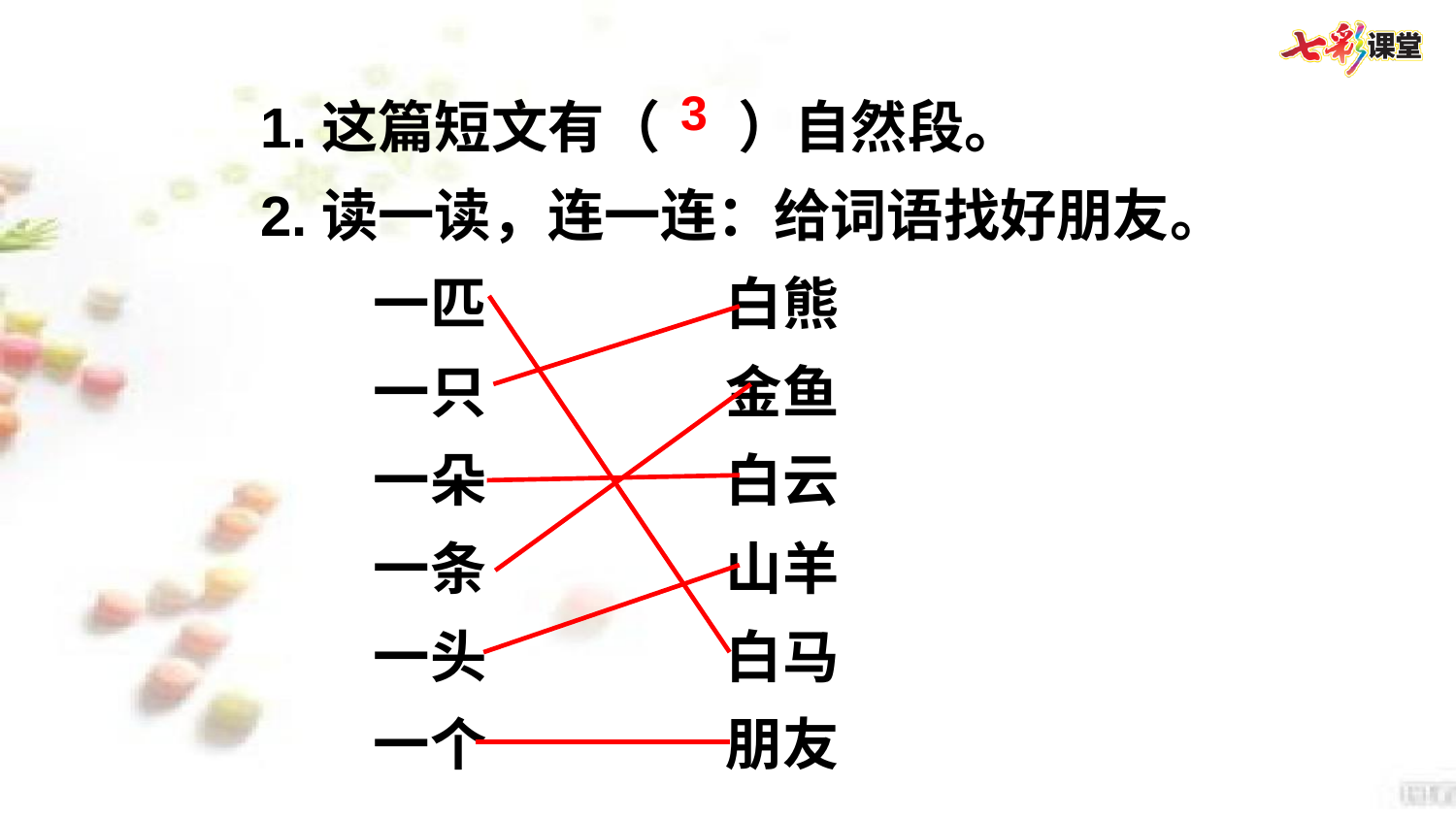

1.这篇短文有（      ）自然段。
2.读一读，连一连：给词语找好朋友。
　　一匹 　　　　白熊
　　一只 　　　　金鱼
　　一朵 　　　　白云
　　一条 　　　　山羊
　　一头 　　　　白马
　　一个 　　　　朋友
3